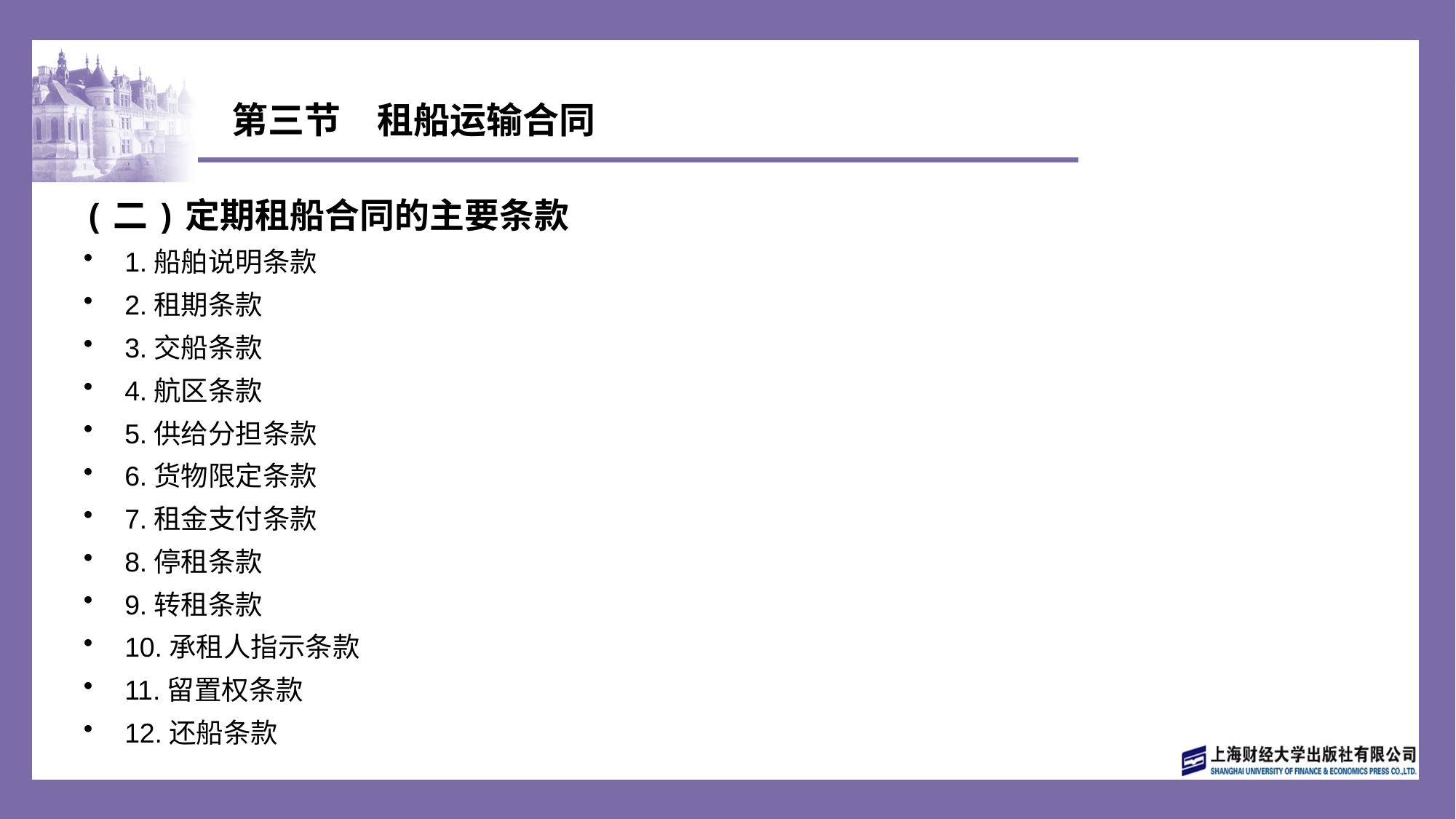

# 第三节　租船运输合同
(二)定期租船合同的主要条款
1.船舶说明条款
2.租期条款
3.交船条款
4.航区条款
5.供给分担条款
6.货物限定条款
7.租金支付条款
8.停租条款
9.转租条款
10.承租人指示条款
11.留置权条款
12.还船条款